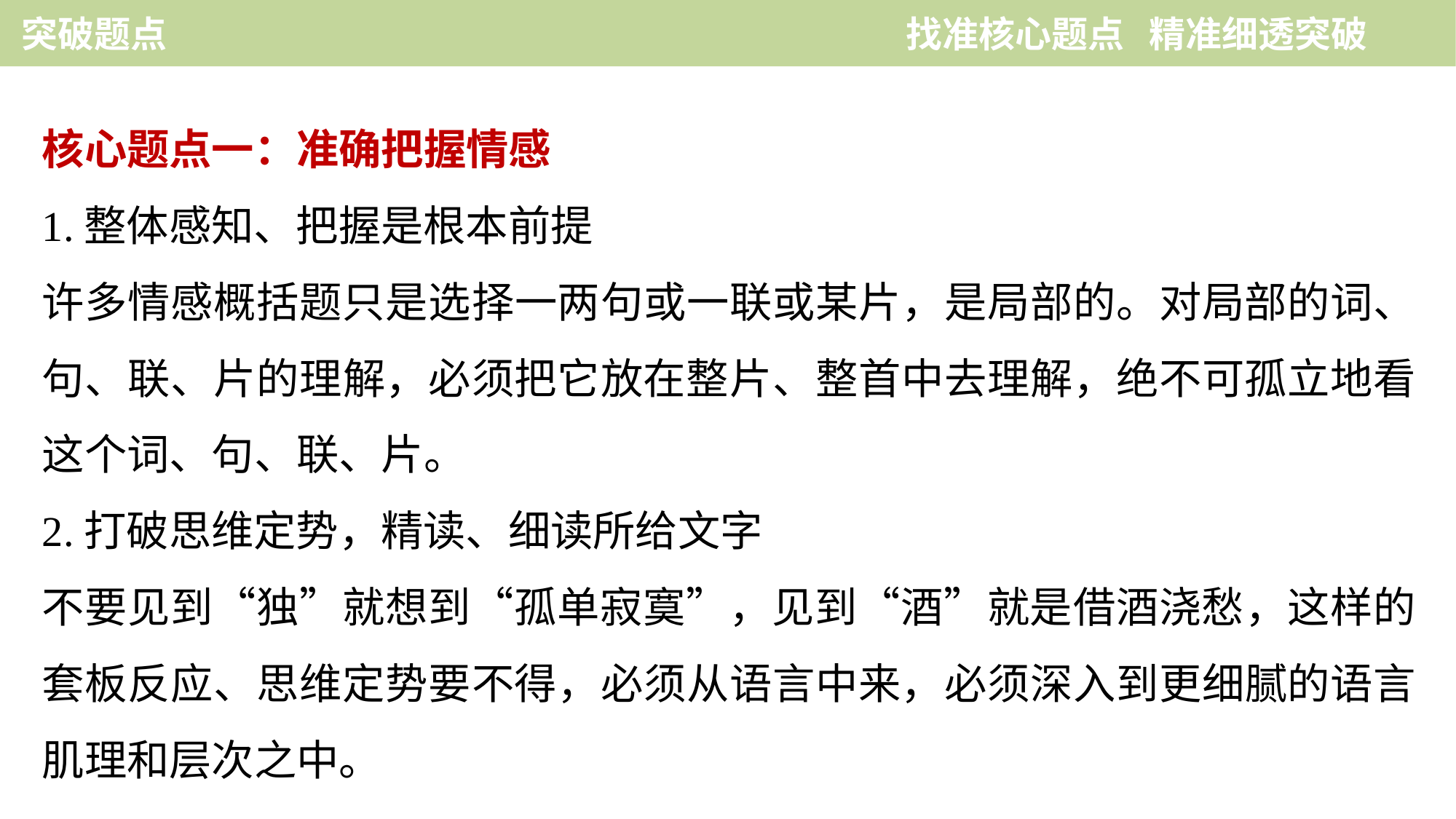

突破题点　　　　　　　　　　　　　　                            找准核心题点   精准细透突破
核心题点一：准确把握情感
1.整体感知、把握是根本前提
许多情感概括题只是选择一两句或一联或某片，是局部的。对局部的词、句、联、片的理解，必须把它放在整片、整首中去理解，绝不可孤立地看这个词、句、联、片。
2.打破思维定势，精读、细读所给文字
不要见到“独”就想到“孤单寂寞”，见到“酒”就是借酒浇愁，这样的套板反应、思维定势要不得，必须从语言中来，必须深入到更细腻的语言肌理和层次之中。